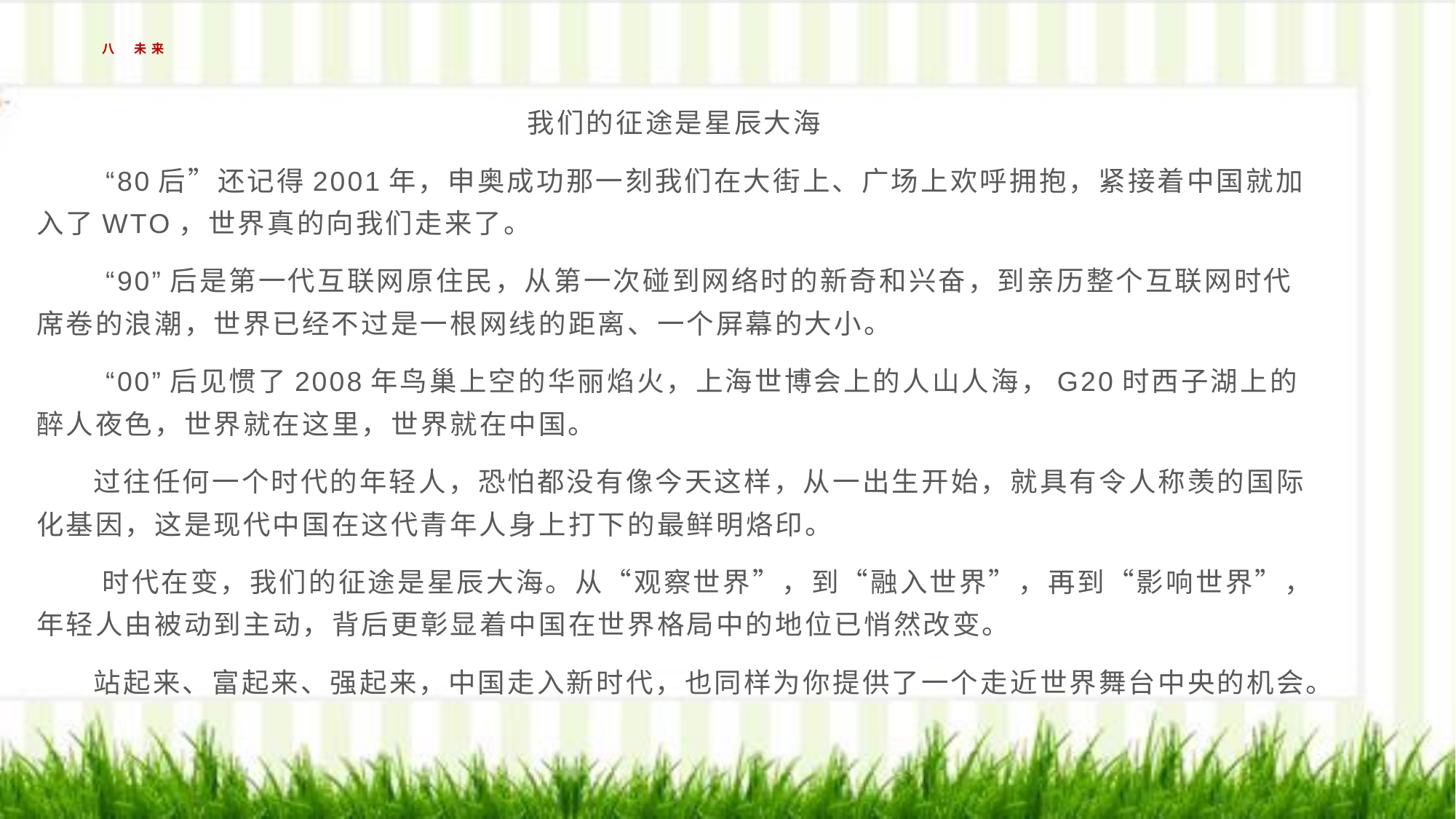

# 八  未来
我们的征途是星辰大海
       “80后”还记得2001年，申奥成功那一刻我们在大街上、广场上欢呼拥抱，紧接着中国就加入了WTO，世界真的向我们走来了。
       “90”后是第一代互联网原住民，从第一次碰到网络时的新奇和兴奋，到亲历整个互联网时代席卷的浪潮，世界已经不过是一根网线的距离、一个屏幕的大小。
       “00”后见惯了2008年鸟巢上空的华丽焰火，上海世博会上的人山人海，G20时西子湖上的醉人夜色，世界就在这里，世界就在中国。
      过往任何一个时代的年轻人，恐怕都没有像今天这样，从一出生开始，就具有令人称羡的国际化基因，这是现代中国在这代青年人身上打下的最鲜明烙印。
       时代在变，我们的征途是星辰大海。从“观察世界”，到“融入世界”，再到“影响世界”，年轻人由被动到主动，背后更彰显着中国在世界格局中的地位已悄然改变。
      站起来、富起来、强起来，中国走入新时代，也同样为你提供了一个走近世界舞台中央的机会。